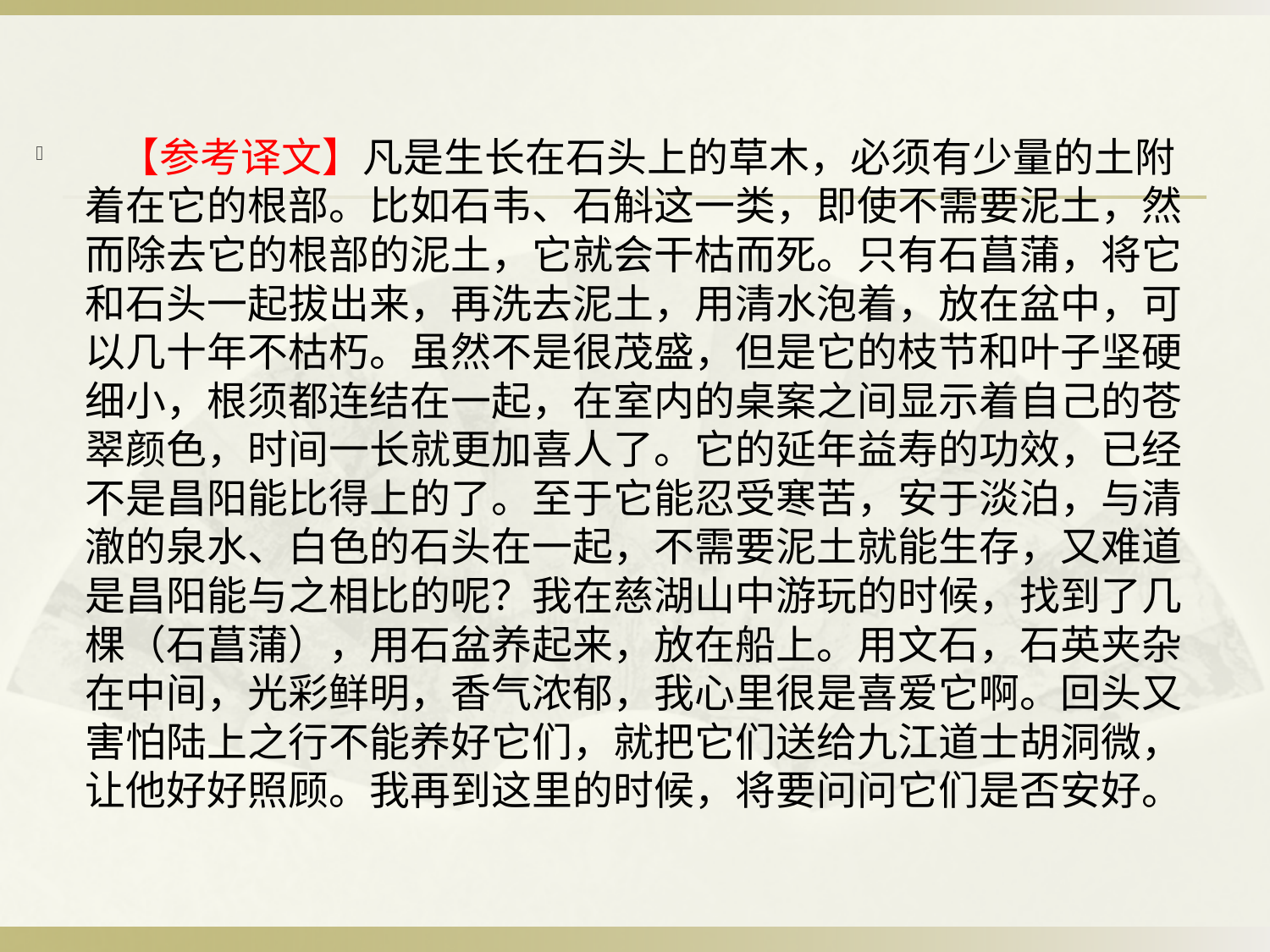

【参考译文】凡是生长在石头上的草木，必须有少量的土附着在它的根部。比如石韦、石斛这一类，即使不需要泥土，然而除去它的根部的泥土，它就会干枯而死。只有石菖蒲，将它和石头一起拔出来，再洗去泥土，用清水泡着，放在盆中，可以几十年不枯朽。虽然不是很茂盛，但是它的枝节和叶子坚硬细小，根须都连结在一起，在室内的桌案之间显示着自己的苍翠颜色，时间一长就更加喜人了。它的延年益寿的功效，已经不是昌阳能比得上的了。至于它能忍受寒苦，安于淡泊，与清澈的泉水、白色的石头在一起，不需要泥土就能生存，又难道是昌阳能与之相比的呢？我在慈湖山中游玩的时候，找到了几棵（石菖蒲），用石盆养起来，放在船上。用文石，石英夹杂在中间，光彩鲜明，香气浓郁，我心里很是喜爱它啊。回头又害怕陆上之行不能养好它们，就把它们送给九江道士胡洞微，让他好好照顾。我再到这里的时候，将要问问它们是否安好。